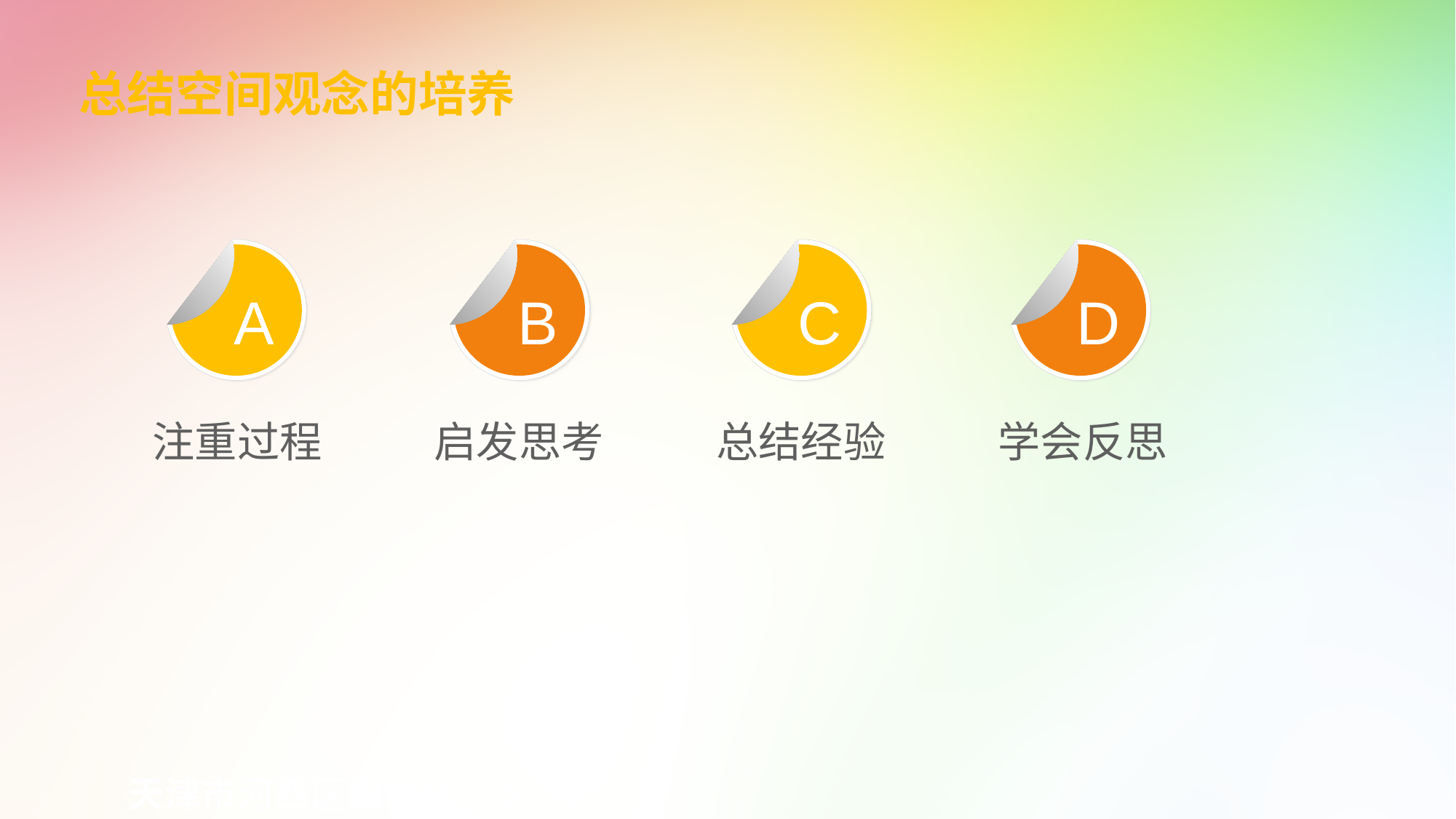

总结空间观念的培养

A
B
C
D
注重过程
启发思考
总结经验
学会反思
天津市河西区闽侯路小学   梁爽